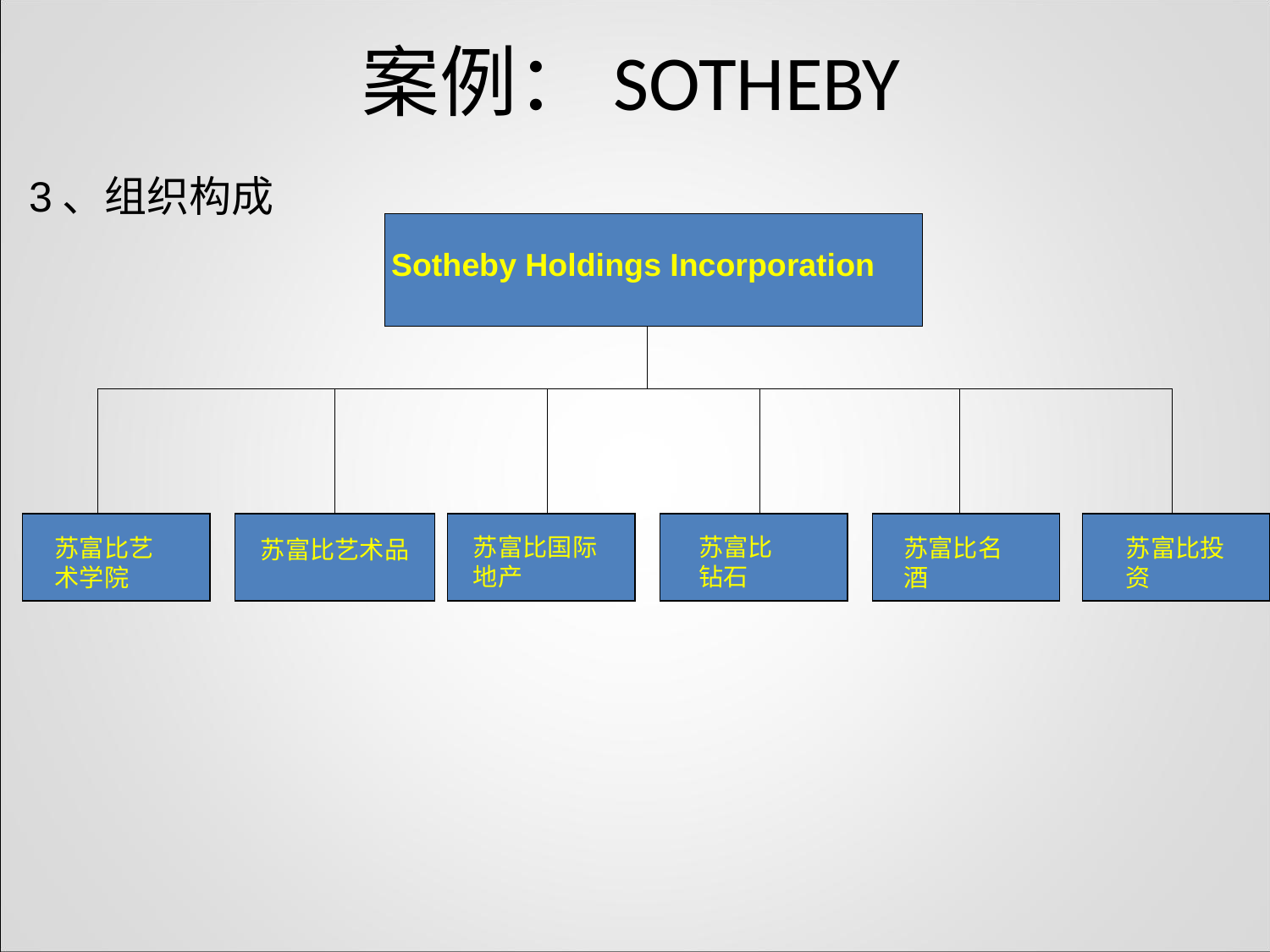

# 案例：SOTHEBY
3、组织构成

Sotheby Holdings Incorporation

苏富比艺术品

苏富比艺术学院

苏富比国际地产

苏富比钻石

苏富比名酒

苏富比投资